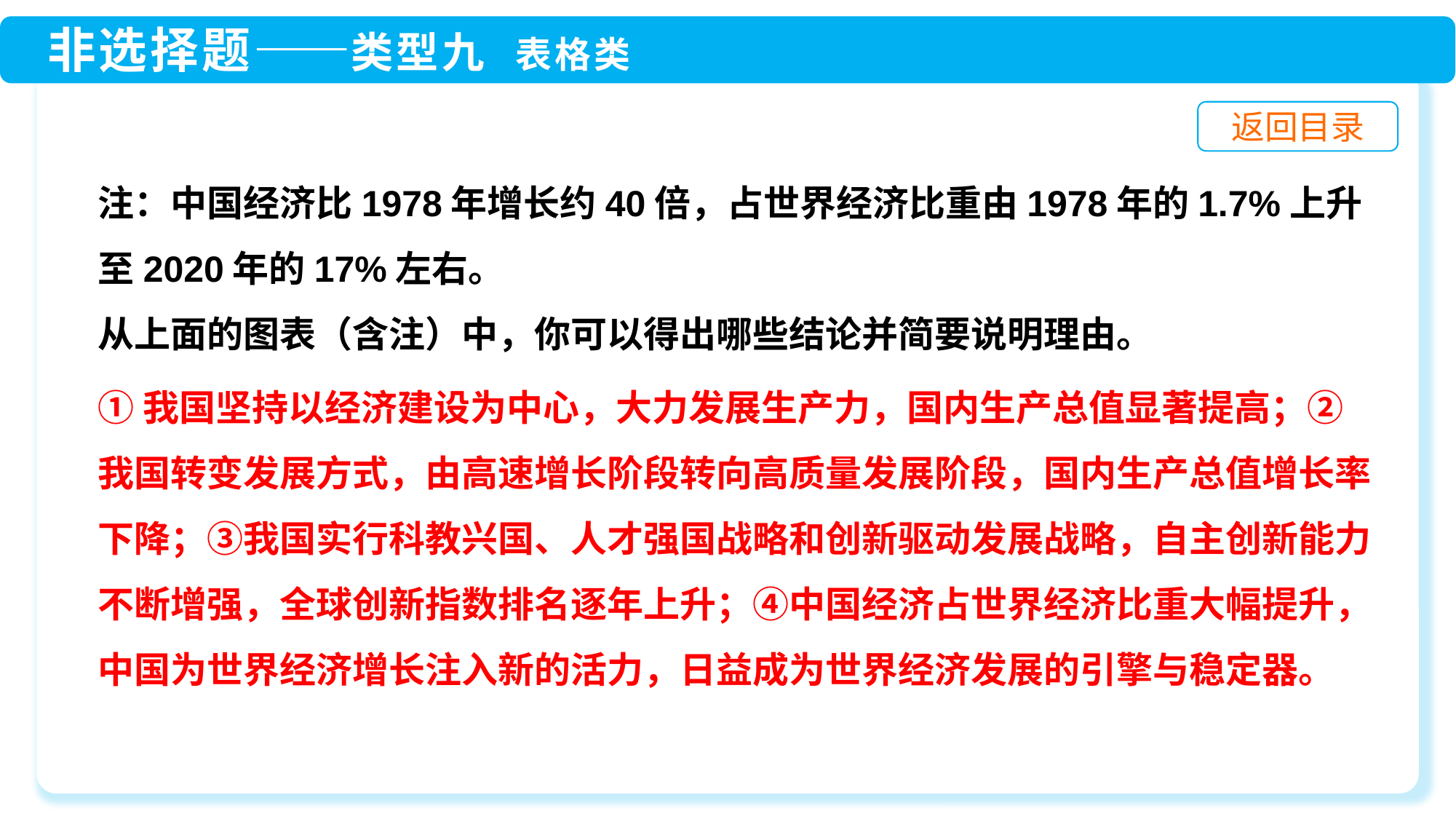

注：中国经济比1978年增长约40倍，占世界经济比重由1978年的1.7%上升至2020年的17%左右。
从上面的图表（含注）中，你可以得出哪些结论并简要说明理由。
①我国坚持以经济建设为中心，大力发展生产力，国内生产总值显著提高；②我国转变发展方式，由高速增长阶段转向高质量发展阶段，国内生产总值增长率下降；③我国实行科教兴国、人才强国战略和创新驱动发展战略，自主创新能力不断增强，全球创新指数排名逐年上升；④中国经济占世界经济比重大幅提升，中国为世界经济增长注入新的活力，日益成为世界经济发展的引擎与稳定器。